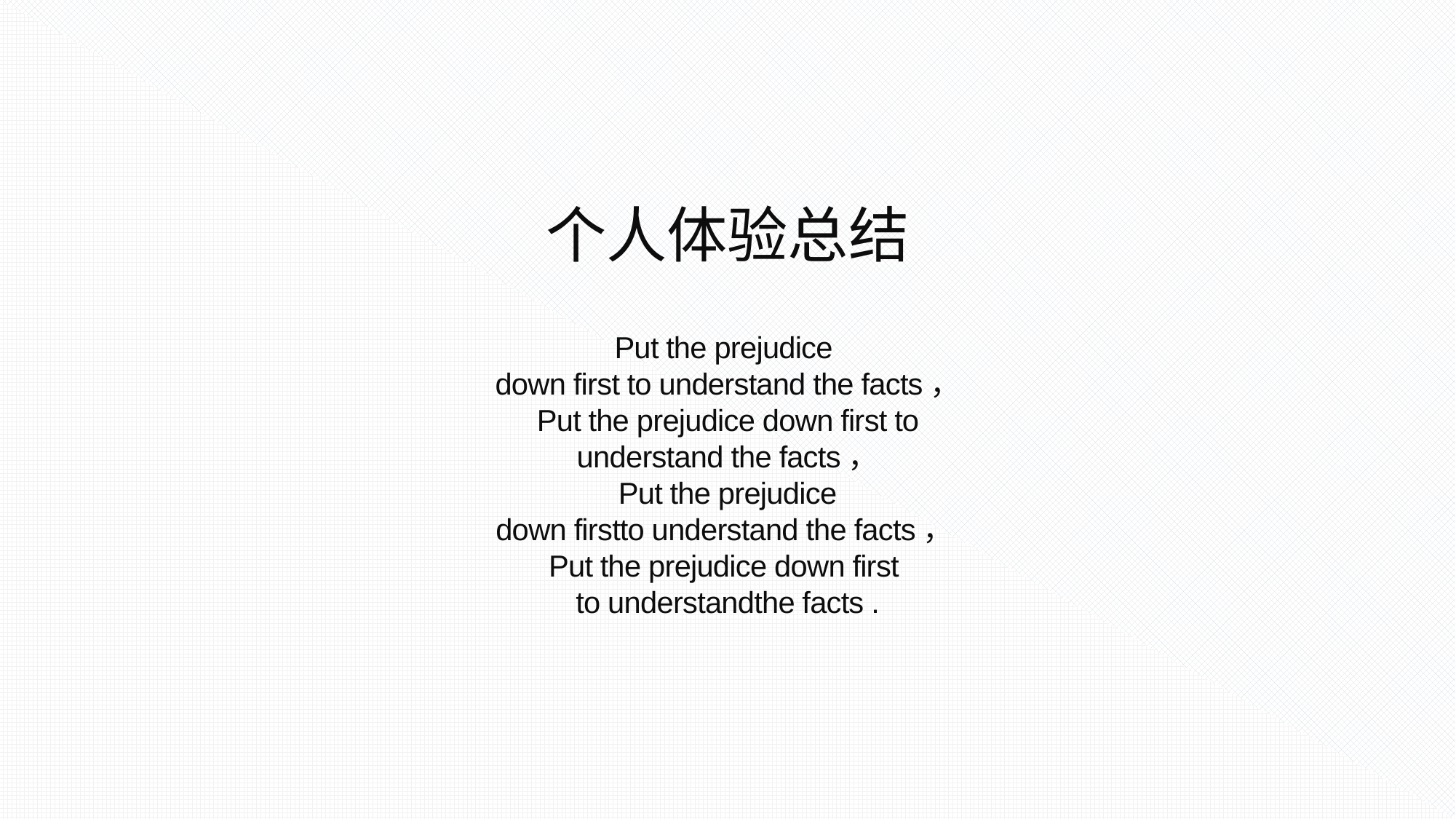

个人体验总结
Put the prejudice
down first to understand the facts，
Put the prejudice down first to understand the facts，
Put the prejudice
down firstto understand the facts，
Put the prejudice down first
to understandthe facts .